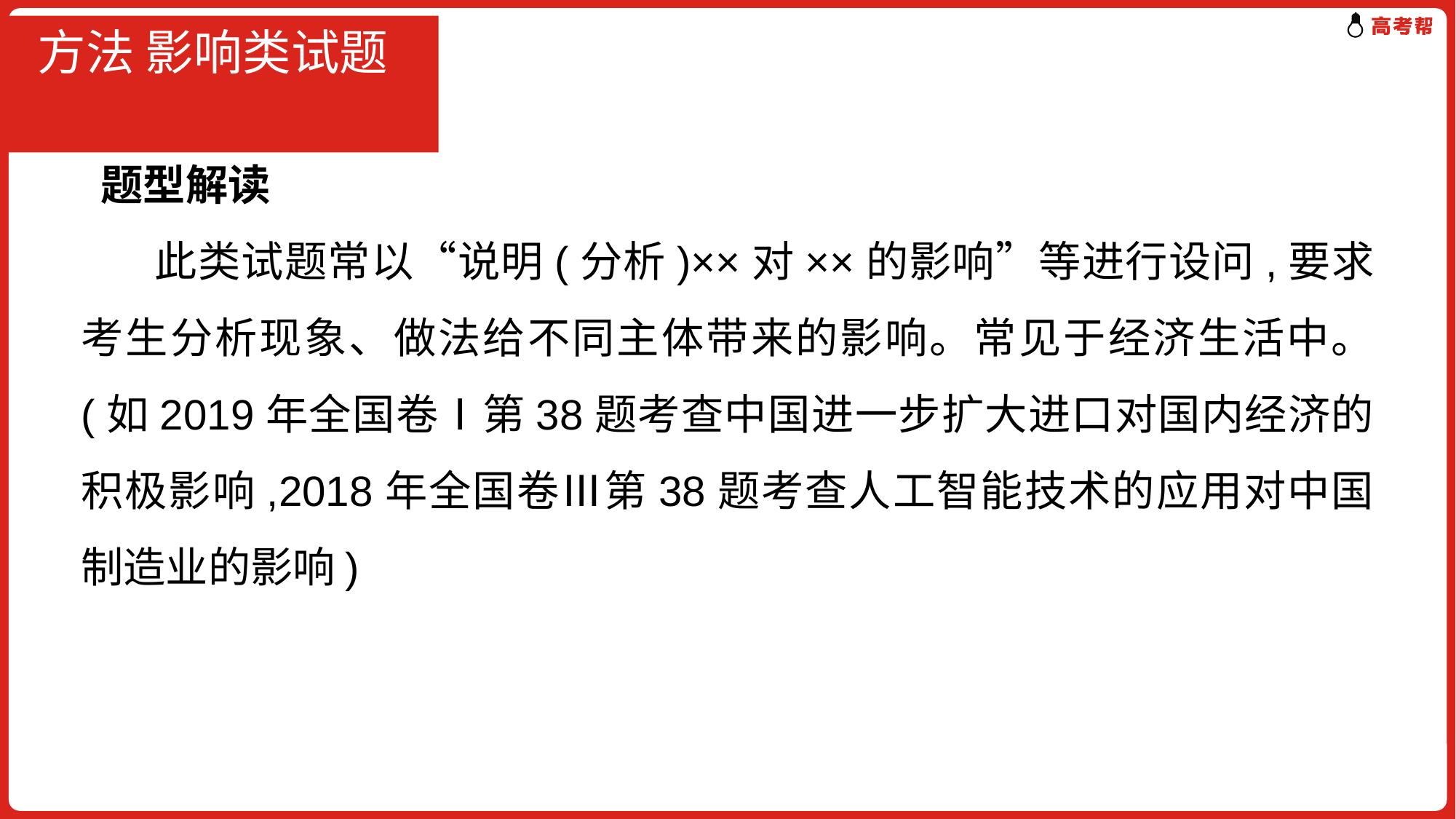

# 方法 影响类试题
 题型解读
      此类试题常以“说明(分析)××对××的影响”等进行设问,要求考生分析现象、做法给不同主体带来的影响。常见于经济生活中。 (如2019年全国卷Ⅰ第38题考查中国进一步扩大进口对国内经济的积极影响,2018年全国卷Ⅲ第38题考查人工智能技术的应用对中国制造业的影响)